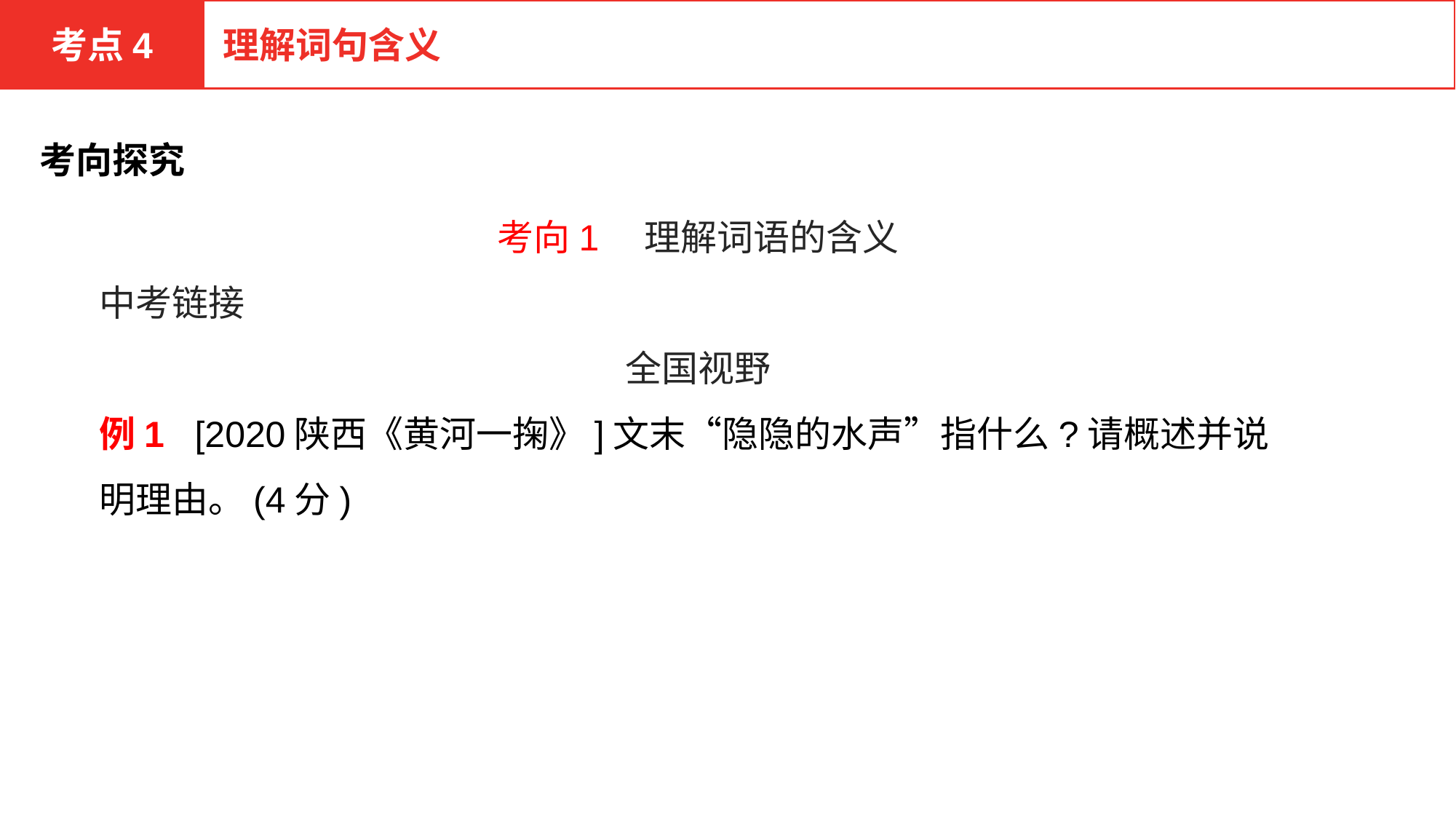

考点4
理解词句含义
考向探究
考向1　理解词语的含义
中考链接
全国视野
例1   [2020陕西《黄河一掬》]文末“隐隐的水声”指什么?请概述并说明理由。(4分)